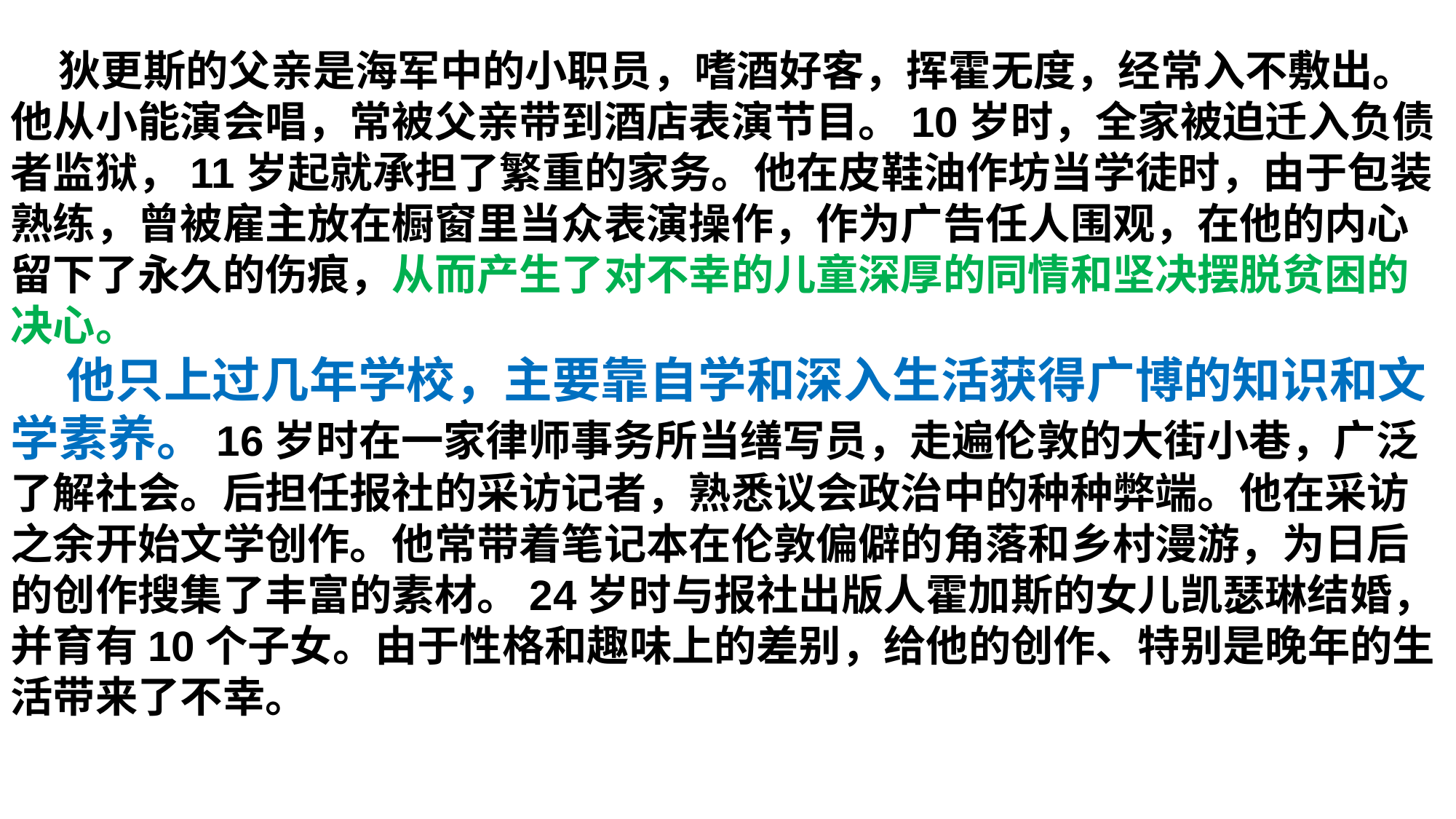

狄更斯的父亲是海军中的小职员，嗜酒好客，挥霍无度，经常入不敷出。
他从小能演会唱，常被父亲带到酒店表演节目。10岁时，全家被迫迁入负债者监狱，11岁起就承担了繁重的家务。他在皮鞋油作坊当学徒时，由于包装熟练，曾被雇主放在橱窗里当众表演操作，作为广告任人围观，在他的内心留下了永久的伤痕，从而产生了对不幸的儿童深厚的同情和坚决摆脱贫困的决心。
    他只上过几年学校，主要靠自学和深入生活获得广博的知识和文学素养。16岁时在一家律师事务所当缮写员，走遍伦敦的大街小巷，广泛了解社会。后担任报社的采访记者，熟悉议会政治中的种种弊端。他在采访之余开始文学创作。他常带着笔记本在伦敦偏僻的角落和乡村漫游，为日后的创作搜集了丰富的素材。24岁时与报社出版人霍加斯的女儿凯瑟琳结婚，并育有10个子女。由于性格和趣味上的差别，给他的创作、特别是晚年的生活带来了不幸。